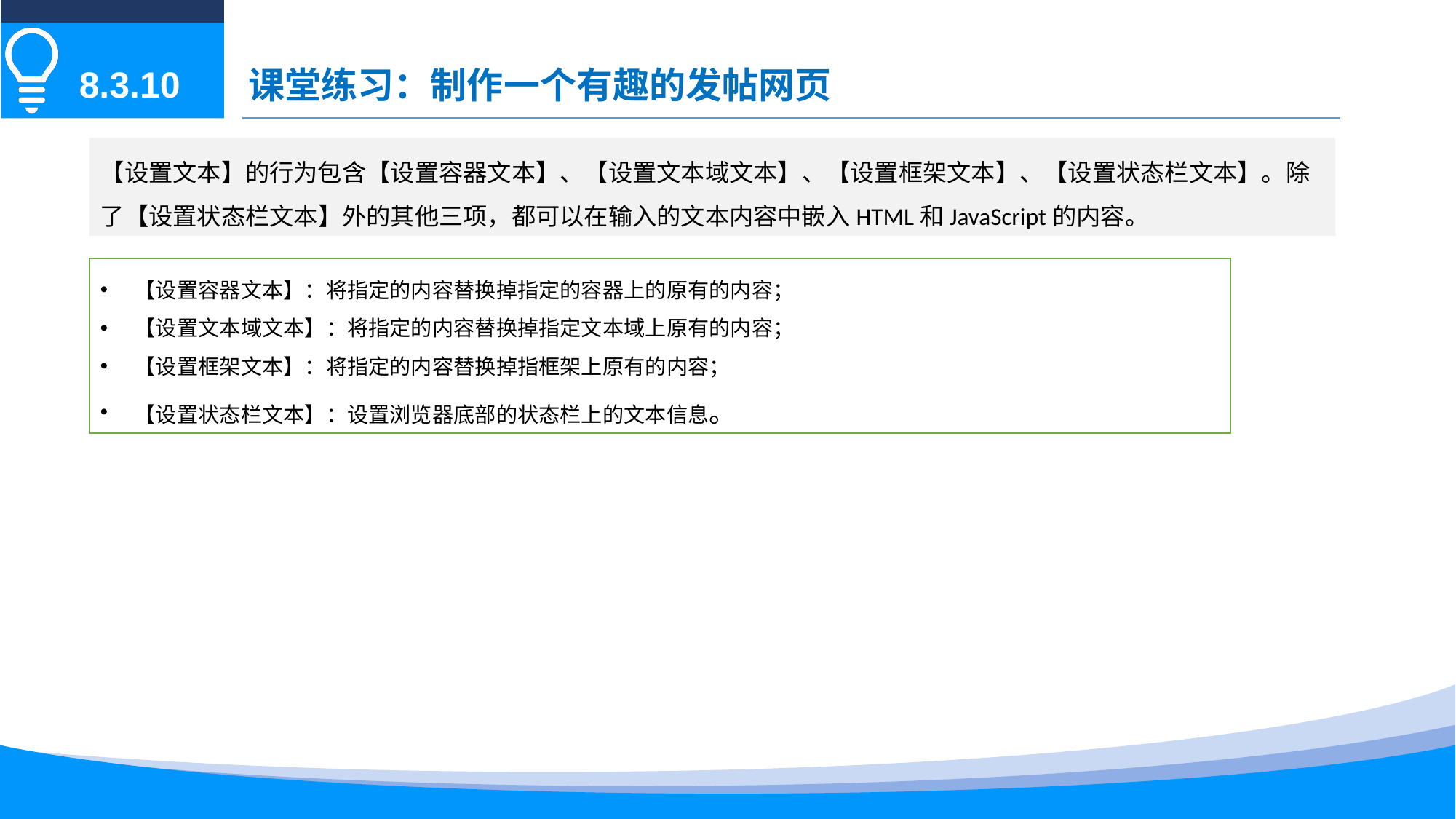

课堂练习：制作一个有趣的发帖网页
8.3.10
【设置文本】的行为包含【设置容器文本】、【设置文本域文本】、【设置框架文本】、【设置状态栏文本】。除了【设置状态栏文本】外的其他三项，都可以在输入的文本内容中嵌入HTML和JavaScript的内容。
【设置容器文本】：将指定的内容替换掉指定的容器上的原有的内容；
【设置文本域文本】：将指定的内容替换掉指定文本域上原有的内容；
【设置框架文本】：将指定的内容替换掉指框架上原有的内容；
【设置状态栏文本】：设置浏览器底部的状态栏上的文本信息。